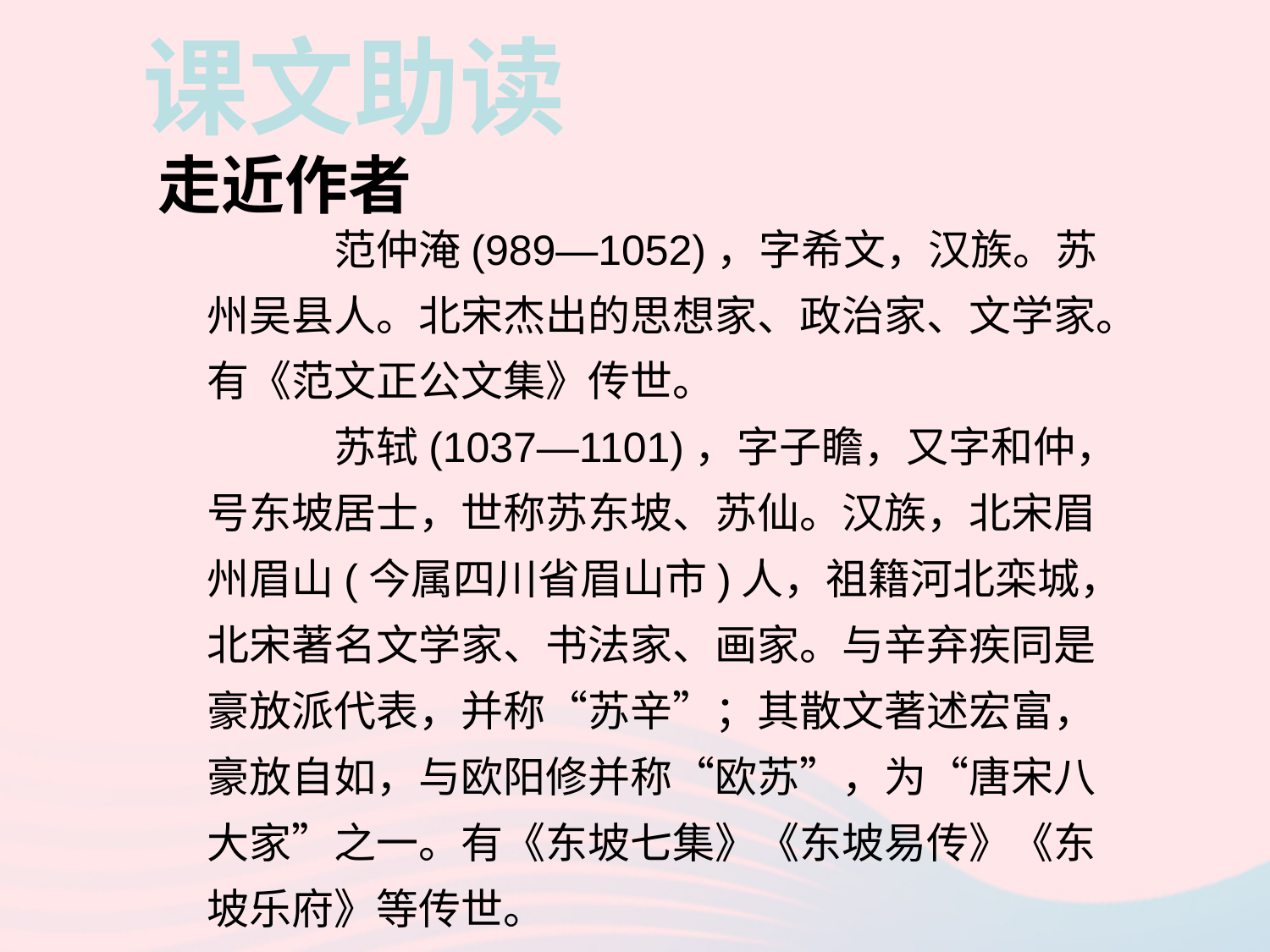

课文助读
走近作者
	范仲淹(989—1052)，字希文，汉族。苏州吴县人。北宋杰出的思想家、政治家、文学家。有《范文正公文集》传世。
	苏轼(1037—1101)，字子瞻，又字和仲，号东坡居士，世称苏东坡、苏仙。汉族，北宋眉州眉山(今属四川省眉山市)人，祖籍河北栾城，北宋著名文学家、书法家、画家。与辛弃疾同是豪放派代表，并称“苏辛”；其散文著述宏富，豪放自如，与欧阳修并称“欧苏”，为“唐宋八大家”之一。有《东坡七集》《东坡易传》《东坡乐府》等传世。